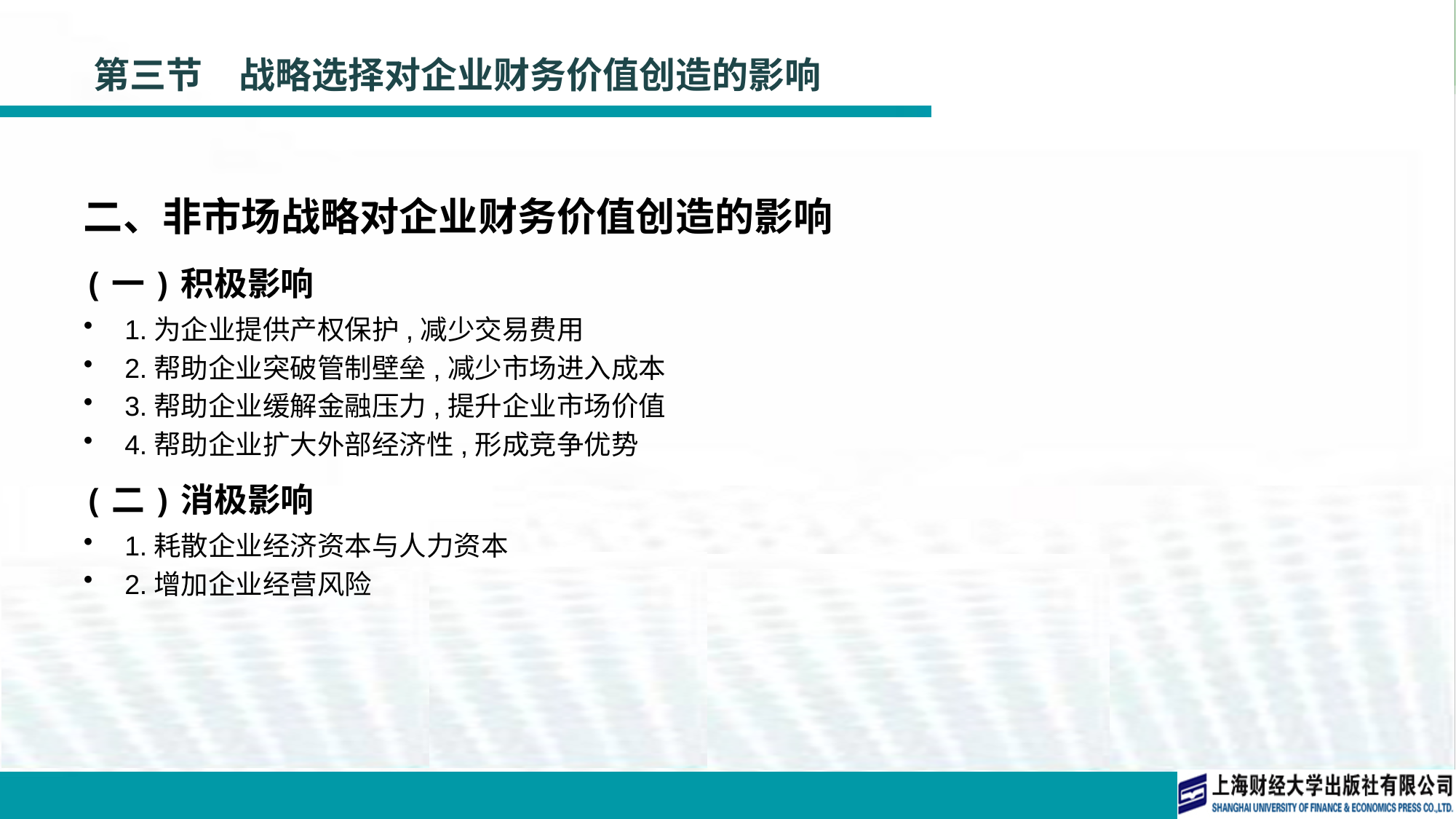

# 第三节　战略选择对企业财务价值创造的影响
二、非市场战略对企业财务价值创造的影响
(一)积极影响
1.为企业提供产权保护,减少交易费用
2.帮助企业突破管制壁垒,减少市场进入成本
3.帮助企业缓解金融压力,提升企业市场价值
4.帮助企业扩大外部经济性,形成竞争优势
(二)消极影响
1.耗散企业经济资本与人力资本
2.增加企业经营风险